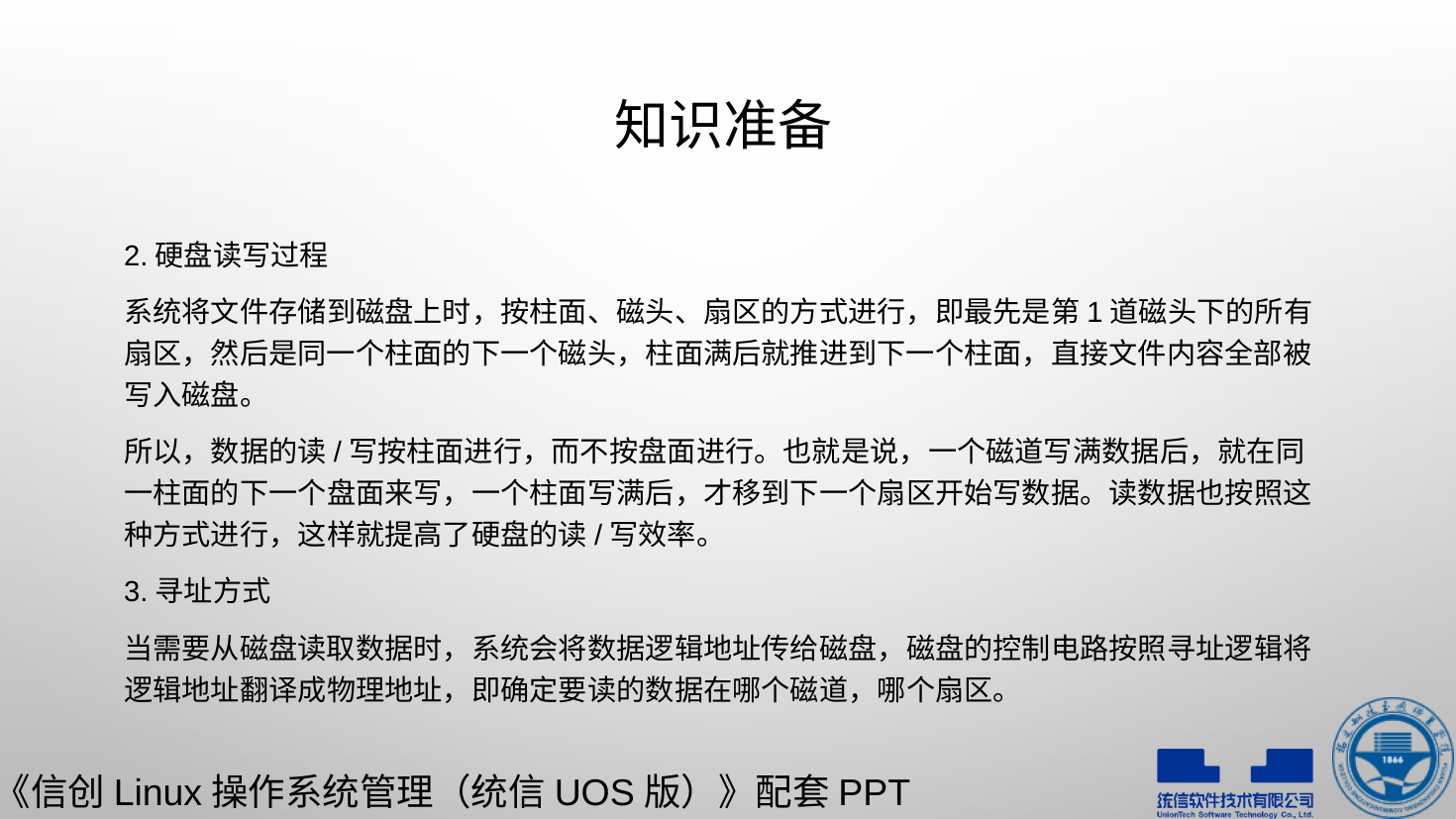

# 知识准备
2.硬盘读写过程
系统将文件存储到磁盘上时，按柱面、磁头、扇区的方式进行，即最先是第1道磁头下的所有扇区，然后是同一个柱面的下一个磁头，柱面满后就推进到下一个柱面，直接文件内容全部被写入磁盘。
所以，数据的读/写按柱面进行，而不按盘面进行。也就是说，一个磁道写满数据后，就在同一柱面的下一个盘面来写，一个柱面写满后，才移到下一个扇区开始写数据。读数据也按照这种方式进行，这样就提高了硬盘的读/写效率。
3.寻址方式
当需要从磁盘读取数据时，系统会将数据逻辑地址传给磁盘，磁盘的控制电路按照寻址逻辑将逻辑地址翻译成物理地址，即确定要读的数据在哪个磁道，哪个扇区。